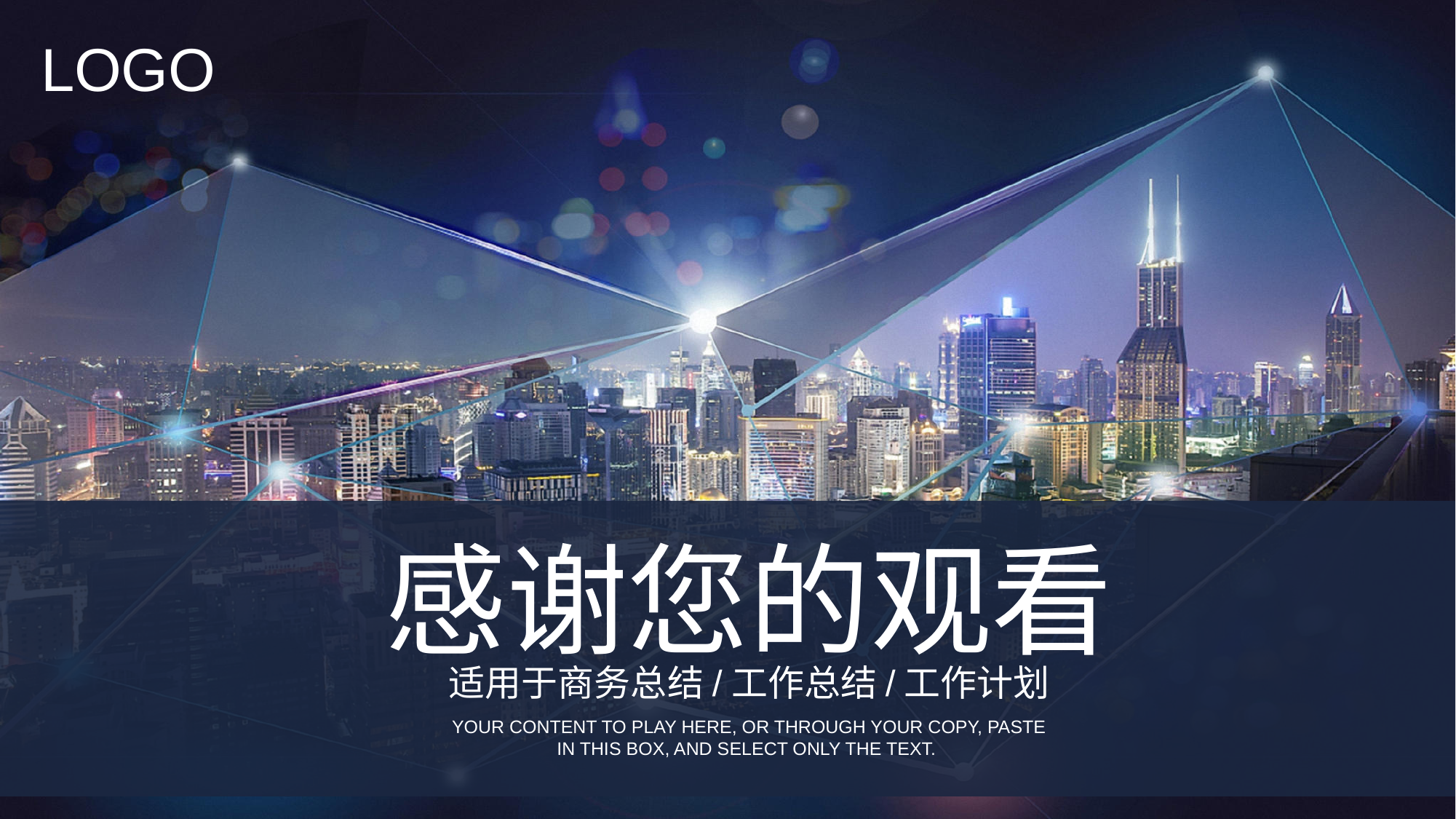

LOGO

感谢您的观看
适用于商务总结/工作总结/工作计划
YOUR CONTENT TO PLAY HERE, OR THROUGH YOUR COPY, PASTE IN THIS BOX, AND SELECT ONLY THE TEXT.